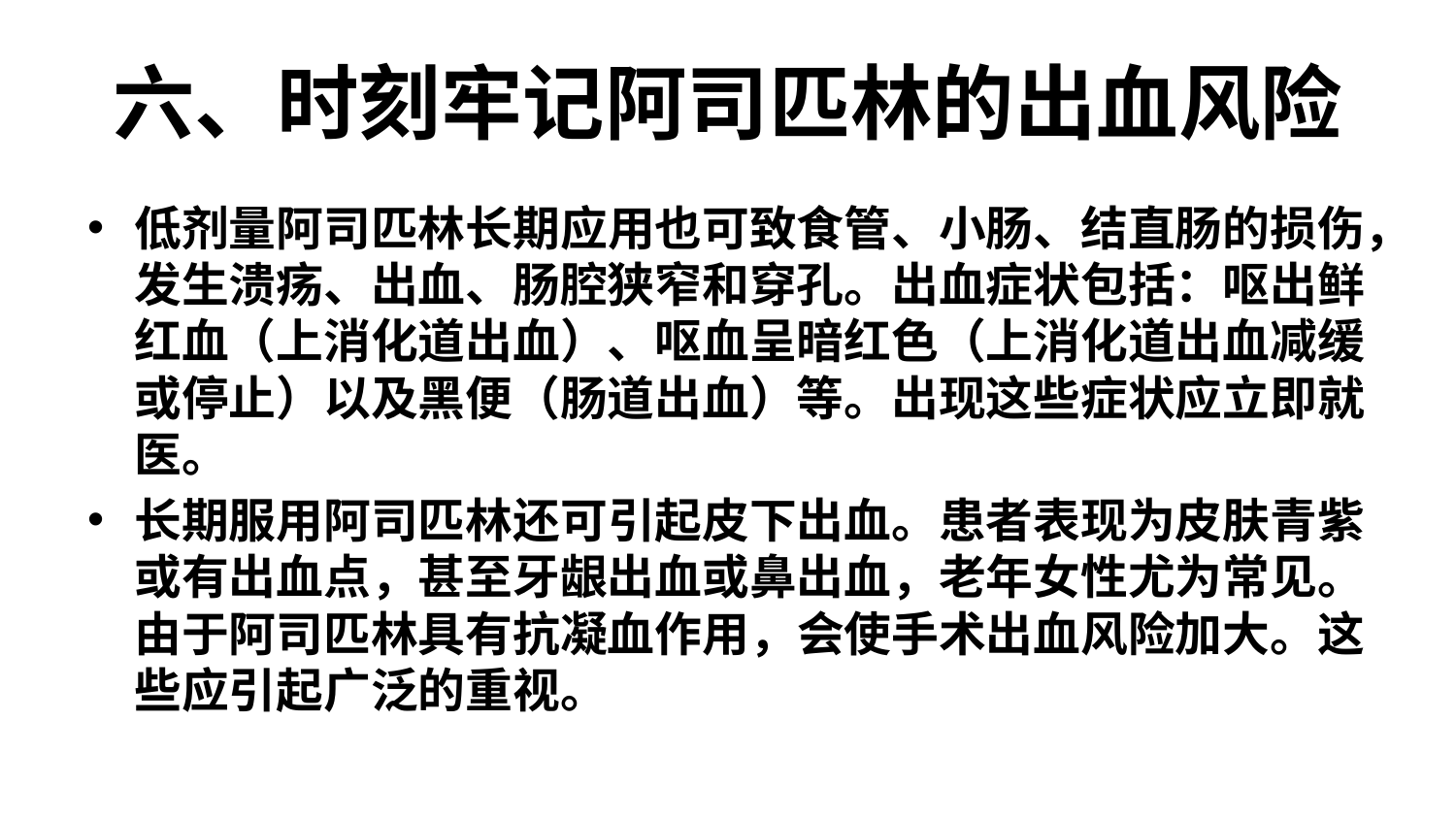

# 六、时刻牢记阿司匹林的出血风险
低剂量阿司匹林长期应用也可致食管、小肠、结直肠的损伤，发生溃疡、出血、肠腔狭窄和穿孔。出血症状包括：呕出鲜红血（上消化道出血）、呕血呈暗红色（上消化道出血减缓或停止）以及黑便（肠道出血）等。出现这些症状应立即就医。
长期服用阿司匹林还可引起皮下出血。患者表现为皮肤青紫或有出血点，甚至牙龈出血或鼻出血，老年女性尤为常见。由于阿司匹林具有抗凝血作用，会使手术出血风险加大。这些应引起广泛的重视。